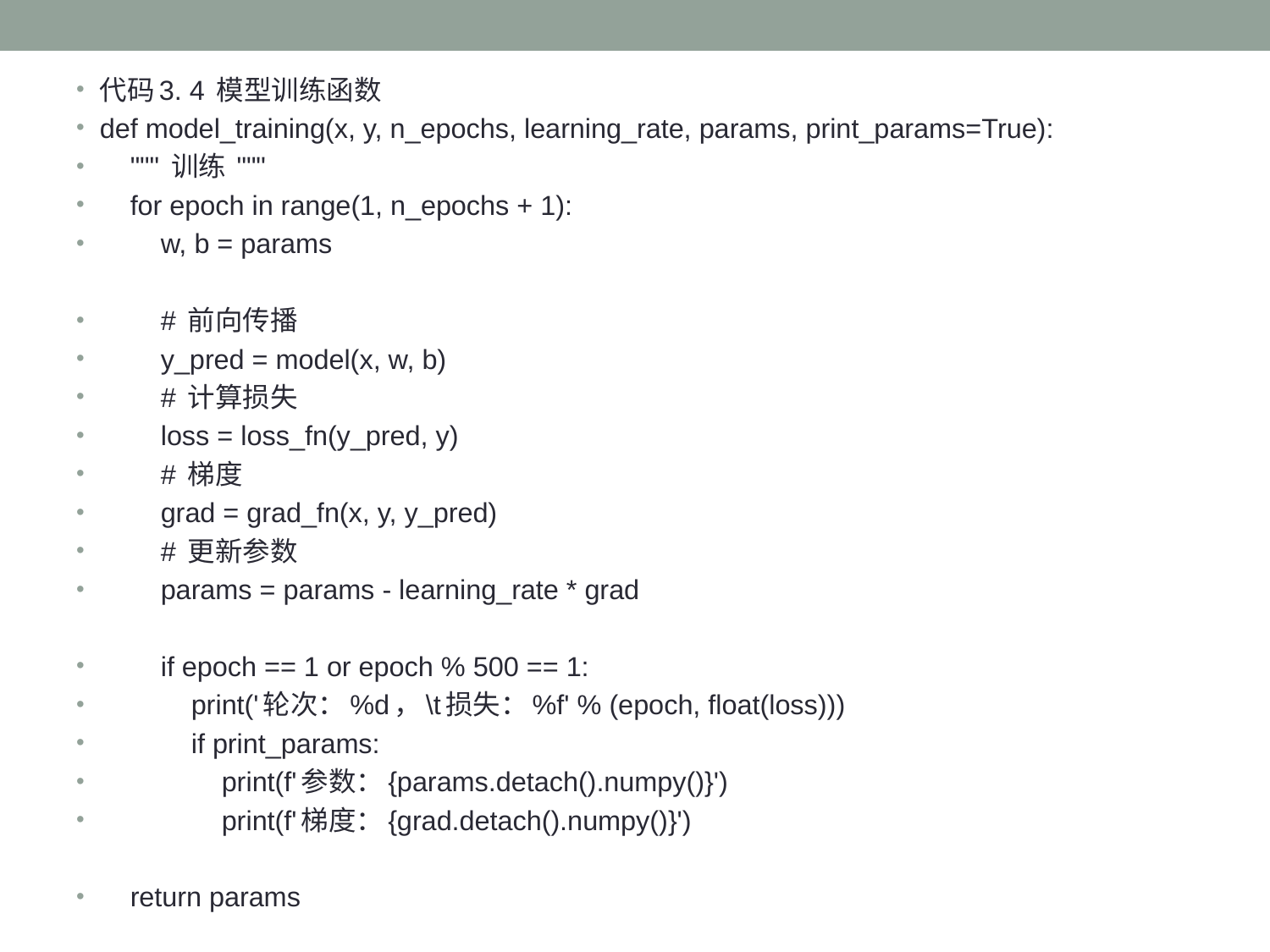

代码3. 4 模型训练函数
def model_training(x, y, n_epochs, learning_rate, params, print_params=True):
    """ 训练 """
    for epoch in range(1, n_epochs + 1):
        w, b = params

        # 前向传播
        y_pred = model(x, w, b)
        # 计算损失
        loss = loss_fn(y_pred, y)
        # 梯度
        grad = grad_fn(x, y, y_pred)
        # 更新参数
        params = params - learning_rate * grad

        if epoch == 1 or epoch % 500 == 1:
            print('轮次：%d，\t损失：%f' % (epoch, float(loss)))
            if print_params:
                print(f'参数：{params.detach().numpy()}')
                print(f'梯度：{grad.detach().numpy()}')

    return params